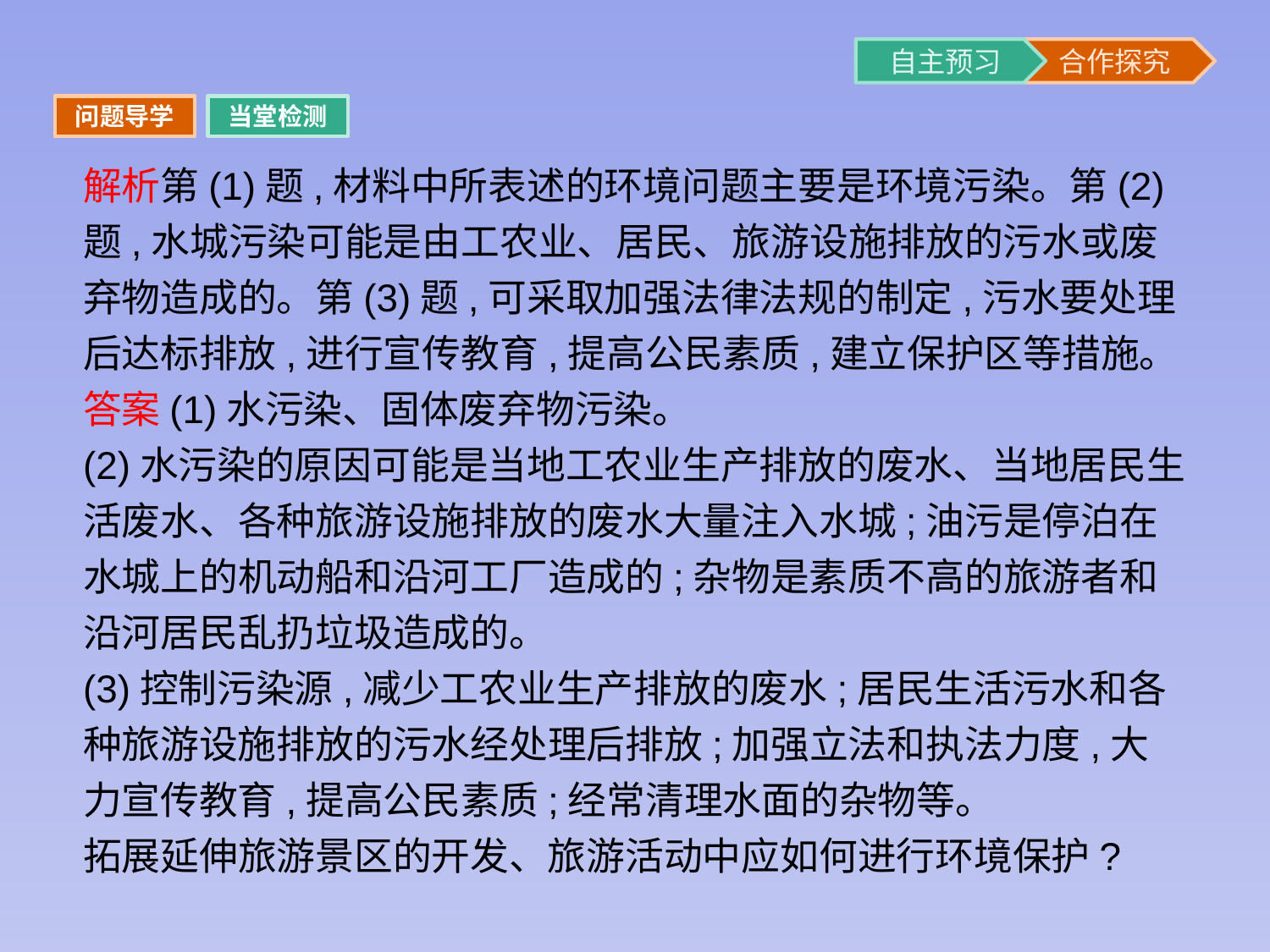

问题导学
当堂检测
解析第(1)题,材料中所表述的环境问题主要是环境污染。第(2)题,水城污染可能是由工农业、居民、旅游设施排放的污水或废弃物造成的。第(3)题,可采取加强法律法规的制定,污水要处理后达标排放,进行宣传教育,提高公民素质,建立保护区等措施。
答案(1)水污染、固体废弃物污染。
(2)水污染的原因可能是当地工农业生产排放的废水、当地居民生活废水、各种旅游设施排放的废水大量注入水城;油污是停泊在水城上的机动船和沿河工厂造成的;杂物是素质不高的旅游者和沿河居民乱扔垃圾造成的。
(3)控制污染源,减少工农业生产排放的废水;居民生活污水和各种旅游设施排放的污水经处理后排放;加强立法和执法力度,大力宣传教育,提高公民素质;经常清理水面的杂物等。
拓展延伸旅游景区的开发、旅游活动中应如何进行环境保护?